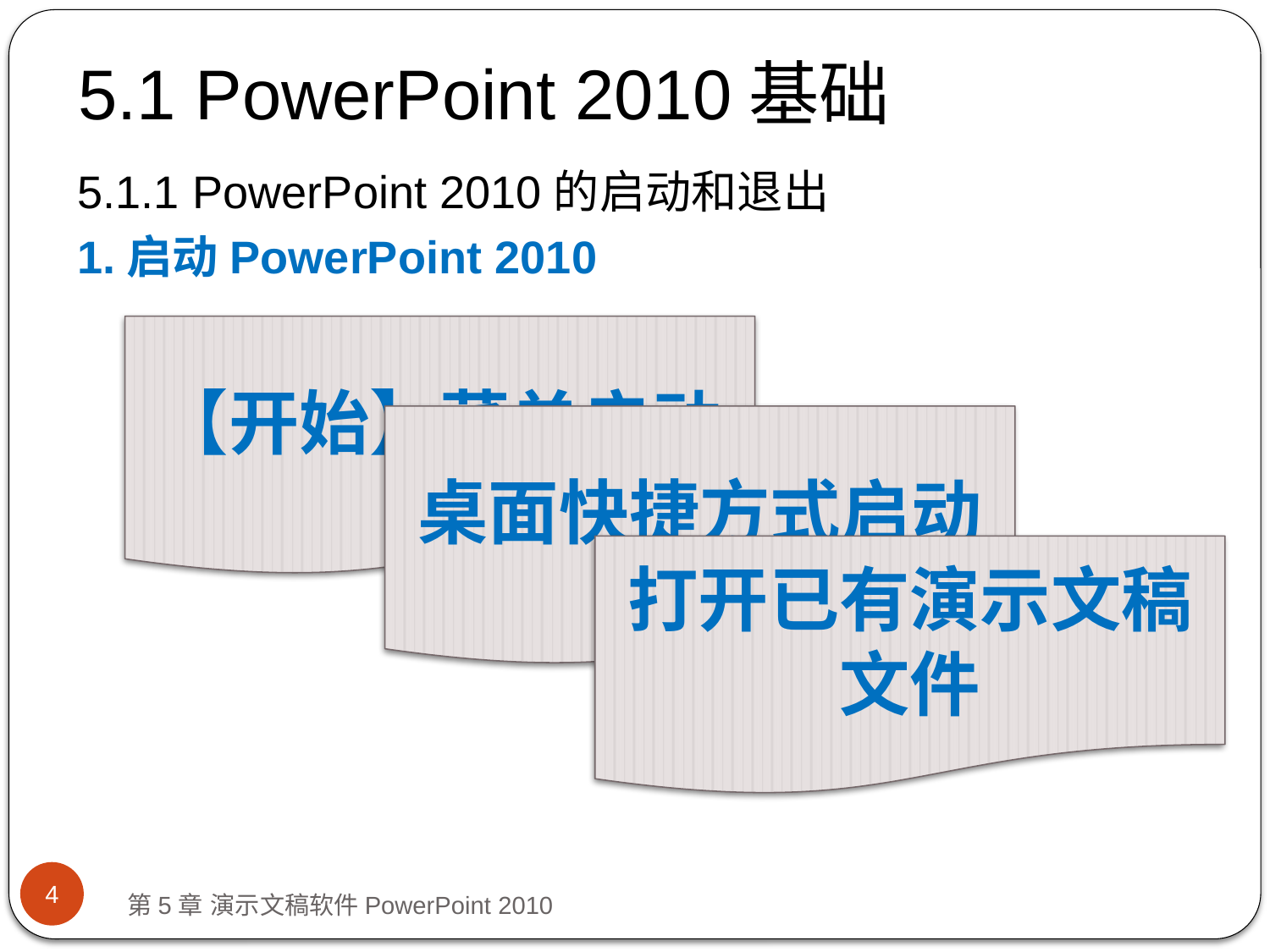

# 5.1 PowerPoint 2010基础
5.1.1 PowerPoint 2010的启动和退出
1.启动PowerPoint 2010

【开始】菜单启动
桌面快捷方式启动
打开已有演示文稿文件
4
第5章 演示文稿软件PowerPoint 2010